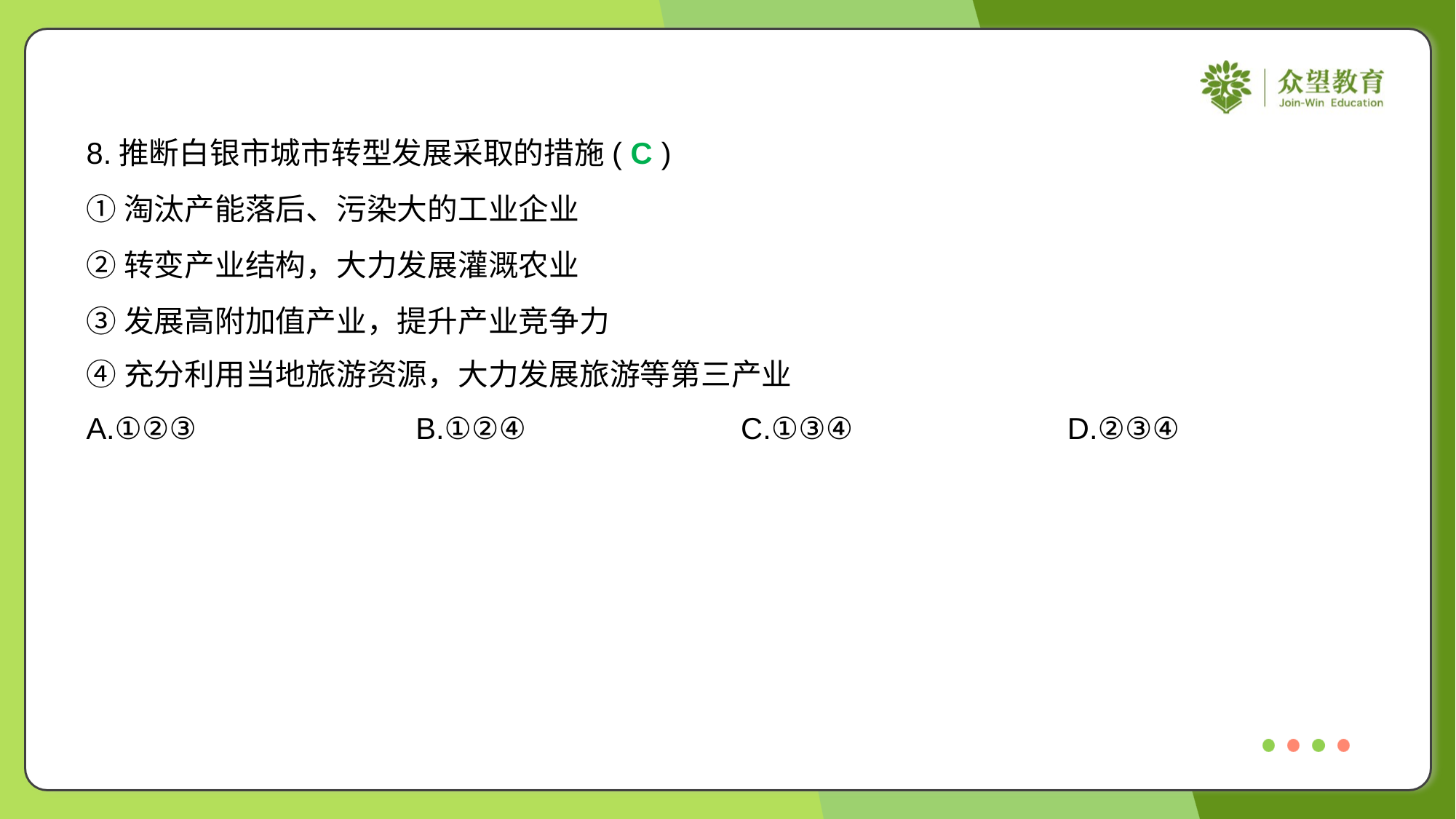

8.推断白银市城市转型发展采取的措施(     )
C
①淘汰产能落后、污染大的工业企业
②转变产业结构，大力发展灌溉农业
③发展高附加值产业，提升产业竞争力
④充分利用当地旅游资源，大力发展旅游等第三产业
A.①②③	B.①②④	C.①③④	D.②③④